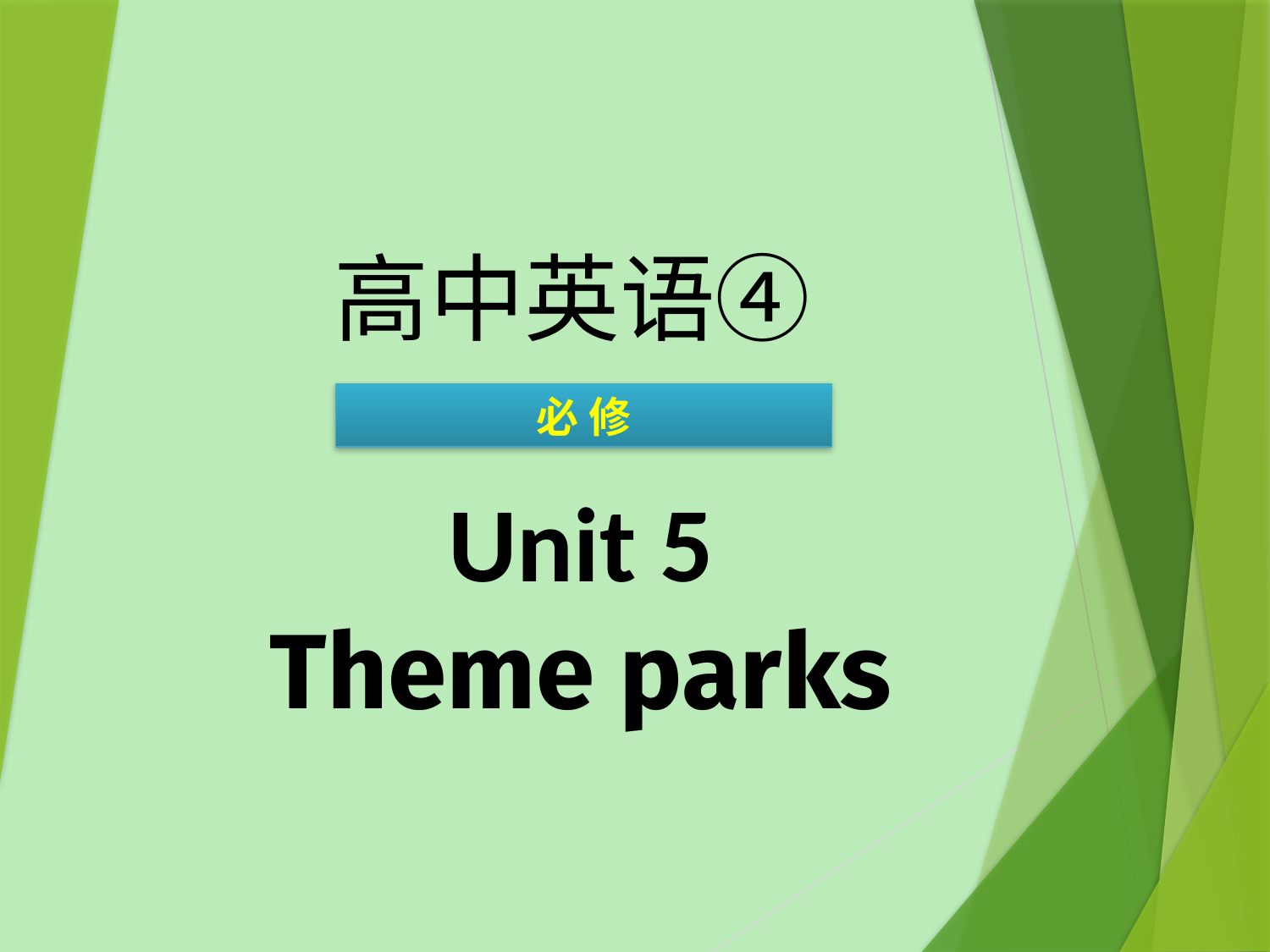

高中英语④
必 修
Unit 5
Theme parks